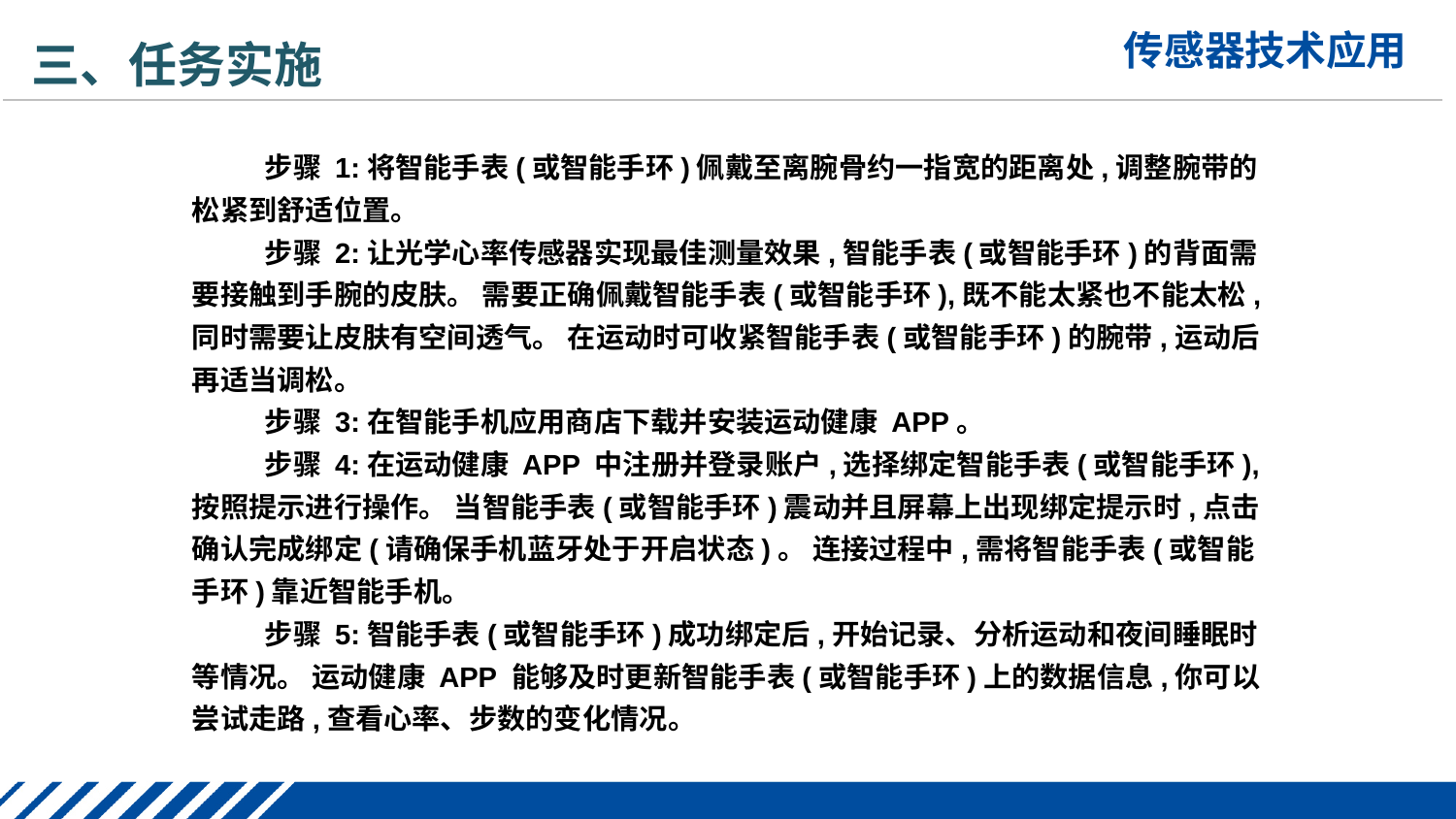

三、任务实施
步骤 1:将智能手表(或智能手环)佩戴至离腕骨约一指宽的距离处,调整腕带的松紧到舒适位置。
步骤 2:让光学心率传感器实现最佳测量效果,智能手表(或智能手环)的背面需要接触到手腕的皮肤。 需要正确佩戴智能手表(或智能手环),既不能太紧也不能太松,同时需要让皮肤有空间透气。 在运动时可收紧智能手表(或智能手环)的腕带,运动后再适当调松。
步骤 3:在智能手机应用商店下载并安装运动健康 APP。
步骤 4:在运动健康 APP 中注册并登录账户,选择绑定智能手表(或智能手环),按照提示进行操作。 当智能手表(或智能手环)震动并且屏幕上出现绑定提示时,点击确认完成绑定(请确保手机蓝牙处于开启状态)。 连接过程中,需将智能手表(或智能手环)靠近智能手机。
步骤 5:智能手表(或智能手环)成功绑定后,开始记录、分析运动和夜间睡眠时等情况。 运动健康 APP 能够及时更新智能手表(或智能手环)上的数据信息,你可以尝试走路,查看心率、步数的变化情况。